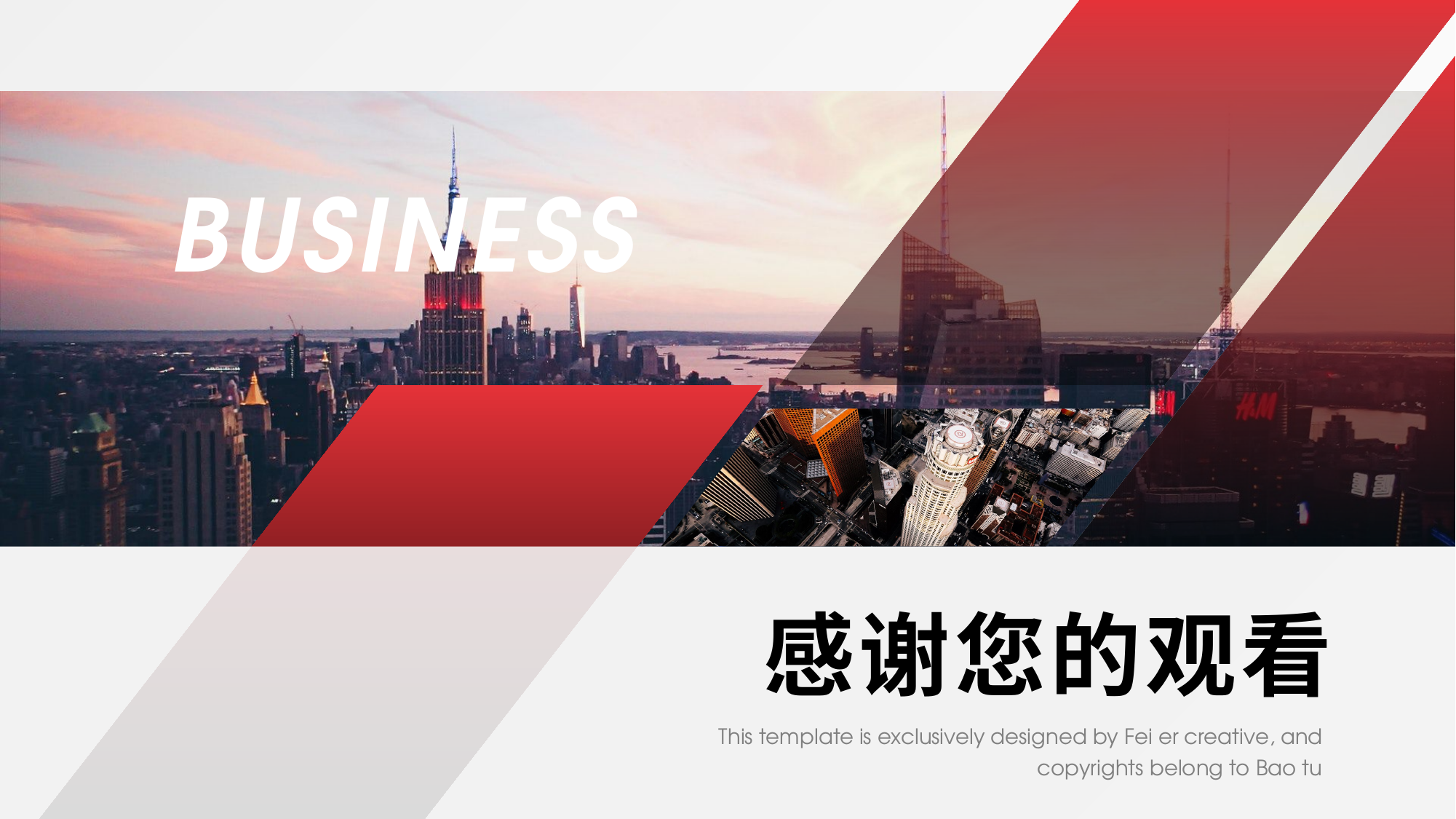

BUSINESS

感谢您的观看
This template is exclusively designed by Fei er creative, and copyrights belong to Bao tu